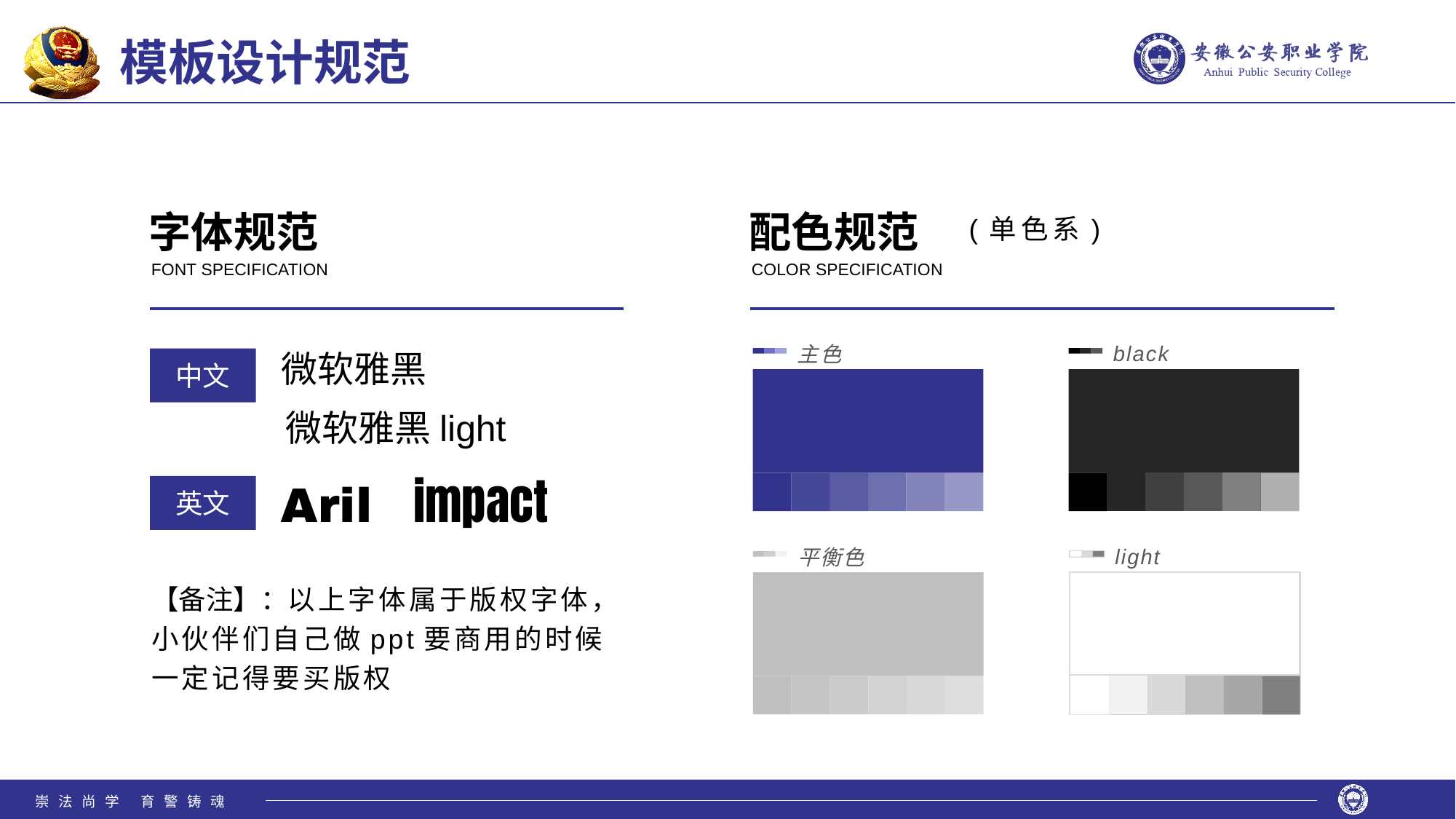

模板设计规范

字体规范
微软雅黑
中文
微软雅黑light
Aril
impact
英文
配色规范
(单色系)
FONT SPECIFICATION
COLOR SPECIFICATION
black

主色

light
平衡色

【备注】：以上字体属于版权字体，小伙伴们自己做ppt要商用的时候一定记得要买版权